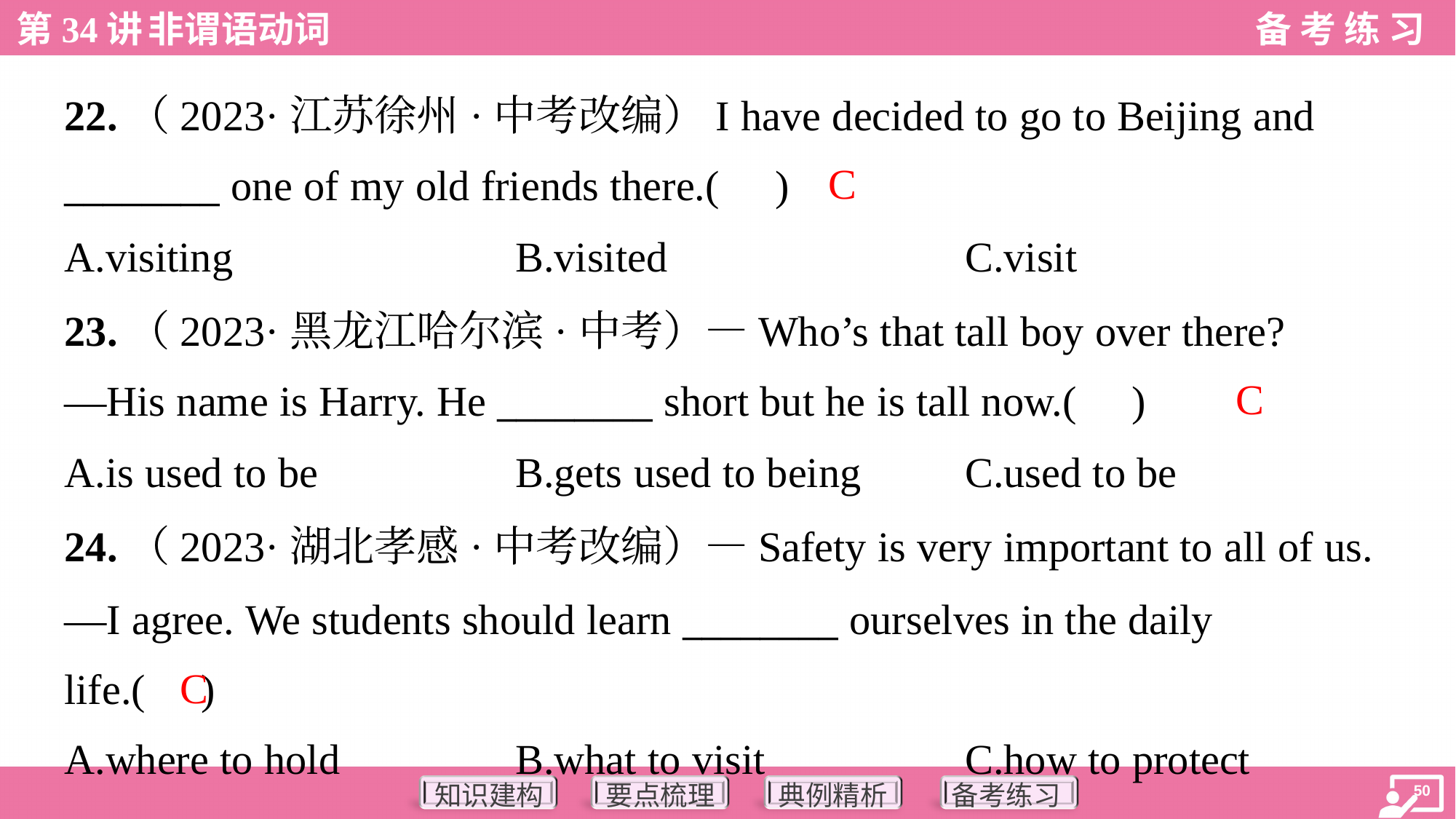

22.（2023·江苏徐州·中考改编）I have decided to go to Beijing and
________ one of my old friends there.(     )
C
A.visiting	B.visited	C.visit
23.（2023·黑龙江哈尔滨·中考）—Who’s that tall boy over there?
—His name is Harry. He ________ short but he is tall now.(     )
C
A.is used to be	B.gets used to being	C.used to be
24.（2023·湖北孝感·中考改编）—Safety is very important to all of us.
—I agree. We students should learn ________ ourselves in the daily
life.(     )
C
A.where to hold	B.what to visit	C.how to protect